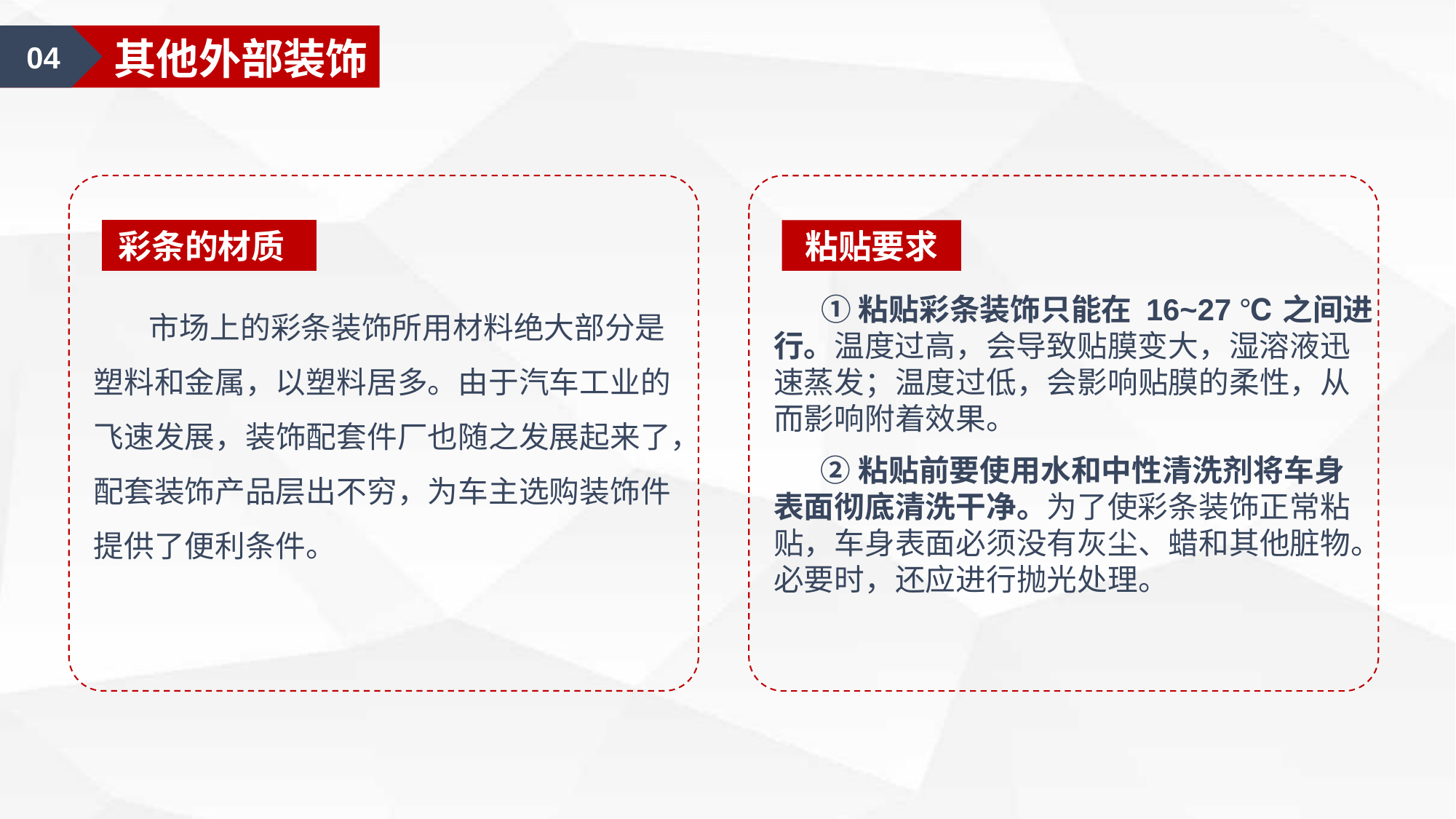

04
其他外部装饰

彩条的材质
粘贴要求
       市场上的彩条装饰所用材料绝大部分是塑料和金属，以塑料居多。由于汽车工业的飞速发展，装饰配套件厂也随之发展起来了，配套装饰产品层出不穷，为车主选购装饰件提供了便利条件。
       ①粘贴彩条装饰只能在 16~27 ℃之间进行。温度过高，会导致贴膜变大，湿溶液迅速蒸发；温度过低，会影响贴膜的柔性，从而影响附着效果。
       ②粘贴前要使用水和中性清洗剂将车身表面彻底清洗干净。为了使彩条装饰正常粘贴，车身表面必须没有灰尘、蜡和其他脏物。必要时，还应进行抛光处理。